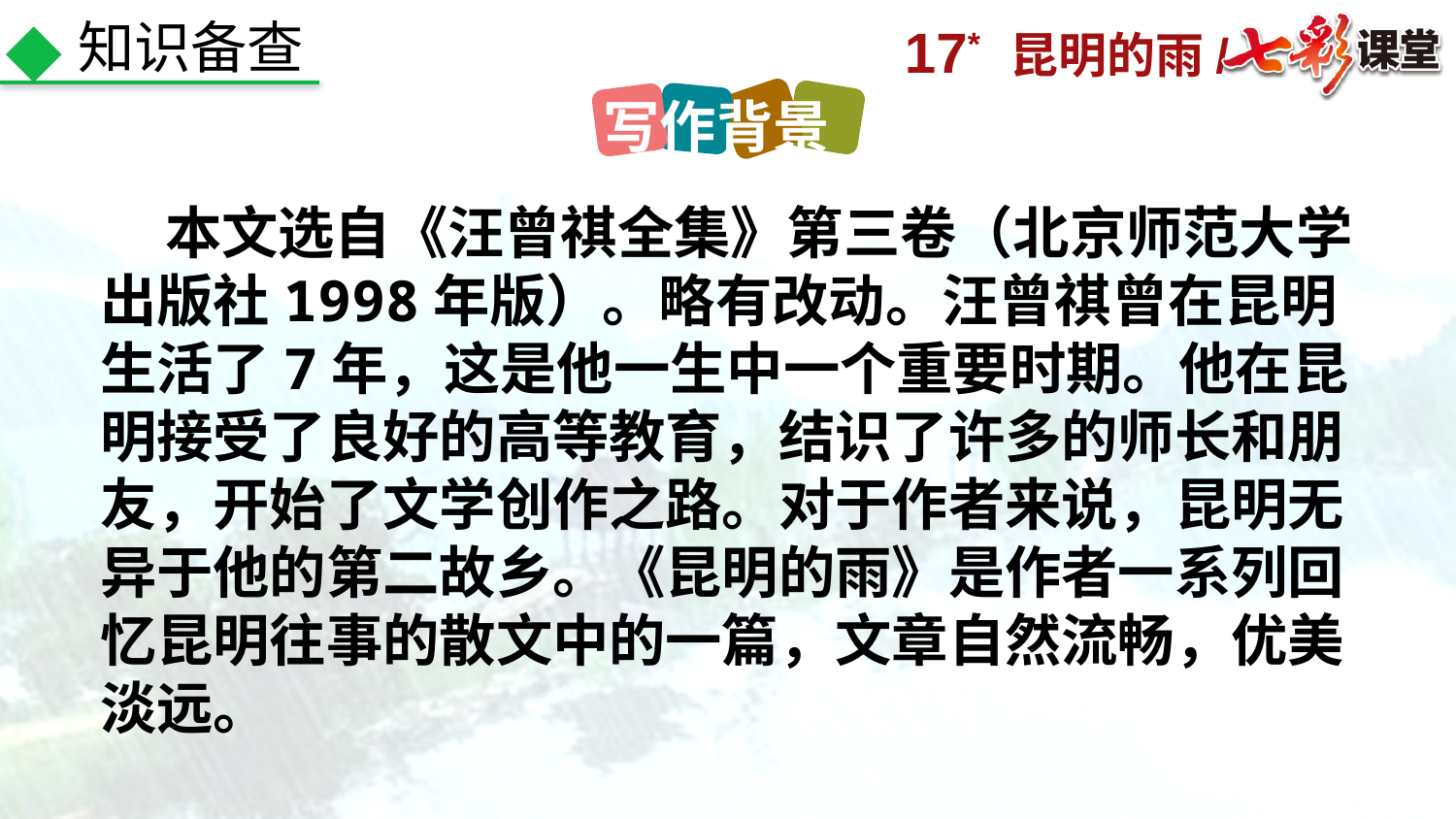

知识备查

写作背景

    本文选自《汪曾祺全集》第三卷（北京师范大学出版社1998年版）。略有改动。汪曾祺曾在昆明生活了7年，这是他一生中一个重要时期。他在昆明接受了良好的高等教育，结识了许多的师长和朋友，开始了文学创作之路。对于作者来说，昆明无异于他的第二故乡。《昆明的雨》是作者一系列回忆昆明往事的散文中的一篇，文章自然流畅，优美淡远。